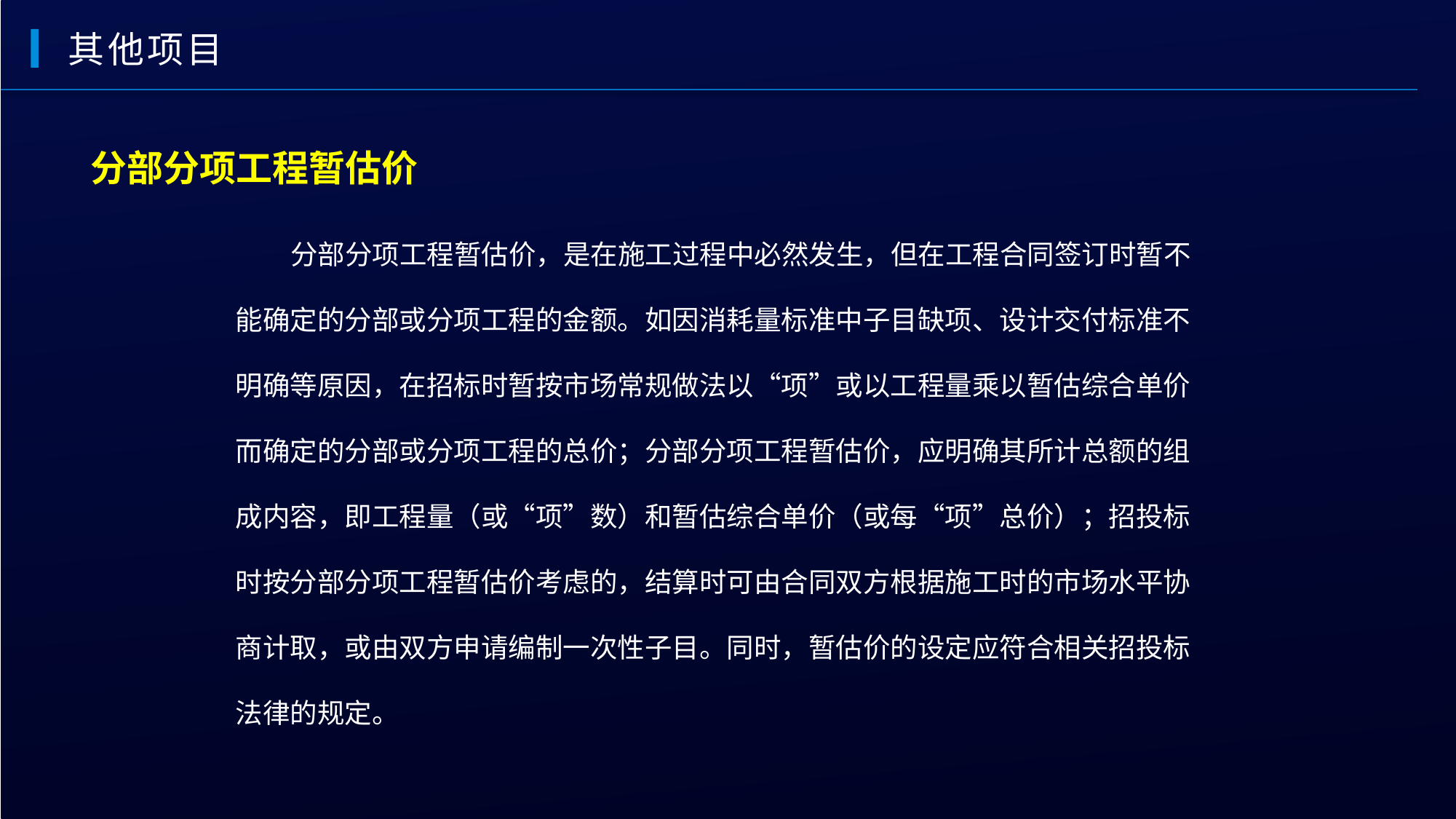

其他项目
分部分项工程暂估价
 分部分项工程暂估价，是在施工过程中必然发生，但在工程合同签订时暂不能确定的分部或分项工程的金额。如因消耗量标准中子目缺项、设计交付标准不明确等原因，在招标时暂按市场常规做法以“项”或以工程量乘以暂估综合单价而确定的分部或分项工程的总价；分部分项工程暂估价，应明确其所计总额的组成内容，即工程量（或“项”数）和暂估综合单价（或每“项”总价）；招投标时按分部分项工程暂估价考虑的，结算时可由合同双方根据施工时的市场水平协商计取，或由双方申请编制一次性子目。同时，暂估价的设定应符合相关招投标法律的规定。